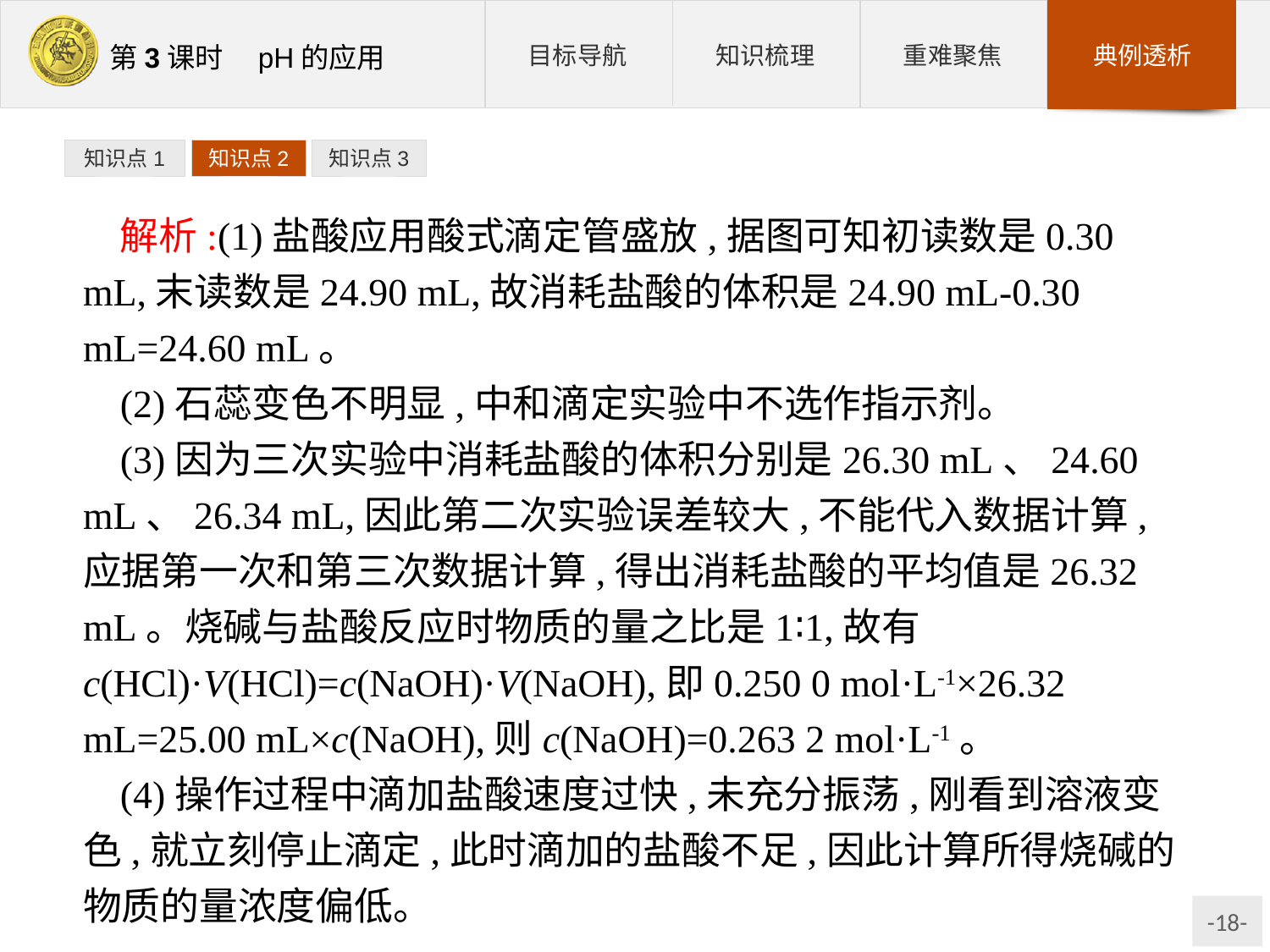

知识点1
知识点2
知识点3
解析:(1)盐酸应用酸式滴定管盛放,据图可知初读数是0.30 mL,末读数是24.90 mL,故消耗盐酸的体积是24.90 mL-0.30 mL=24.60 mL。
(2)石蕊变色不明显,中和滴定实验中不选作指示剂。
(3)因为三次实验中消耗盐酸的体积分别是26.30 mL、24.60 mL、26.34 mL,因此第二次实验误差较大,不能代入数据计算,应据第一次和第三次数据计算,得出消耗盐酸的平均值是26.32 mL。烧碱与盐酸反应时物质的量之比是1∶1,故有c(HCl)·V(HCl)=c(NaOH)·V(NaOH),即0.250 0 mol·L-1×26.32 mL=25.00 mL×c(NaOH),则c(NaOH)=0.263 2 mol·L-1。
(4)操作过程中滴加盐酸速度过快,未充分振荡,刚看到溶液变色,就立刻停止滴定,此时滴加的盐酸不足,因此计算所得烧碱的物质的量浓度偏低。